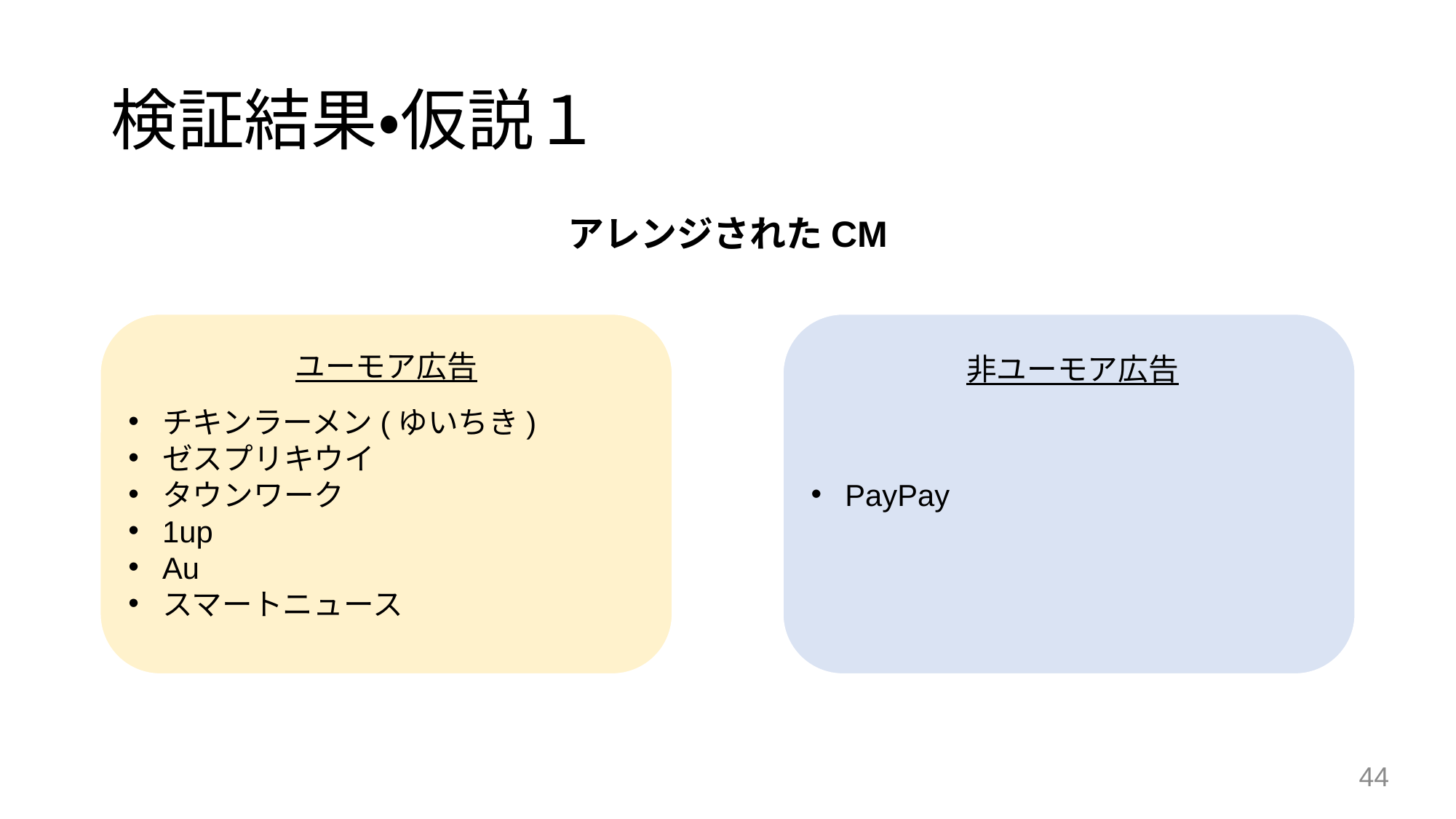

# 検証結果・仮説１
アレンジされたCM

チキンラーメン(ゆいちき)
ゼスプリキウイ
タウンワーク
1up
Au
スマートニュース

PayPay
ユーモア広告
非ユーモア広告
44